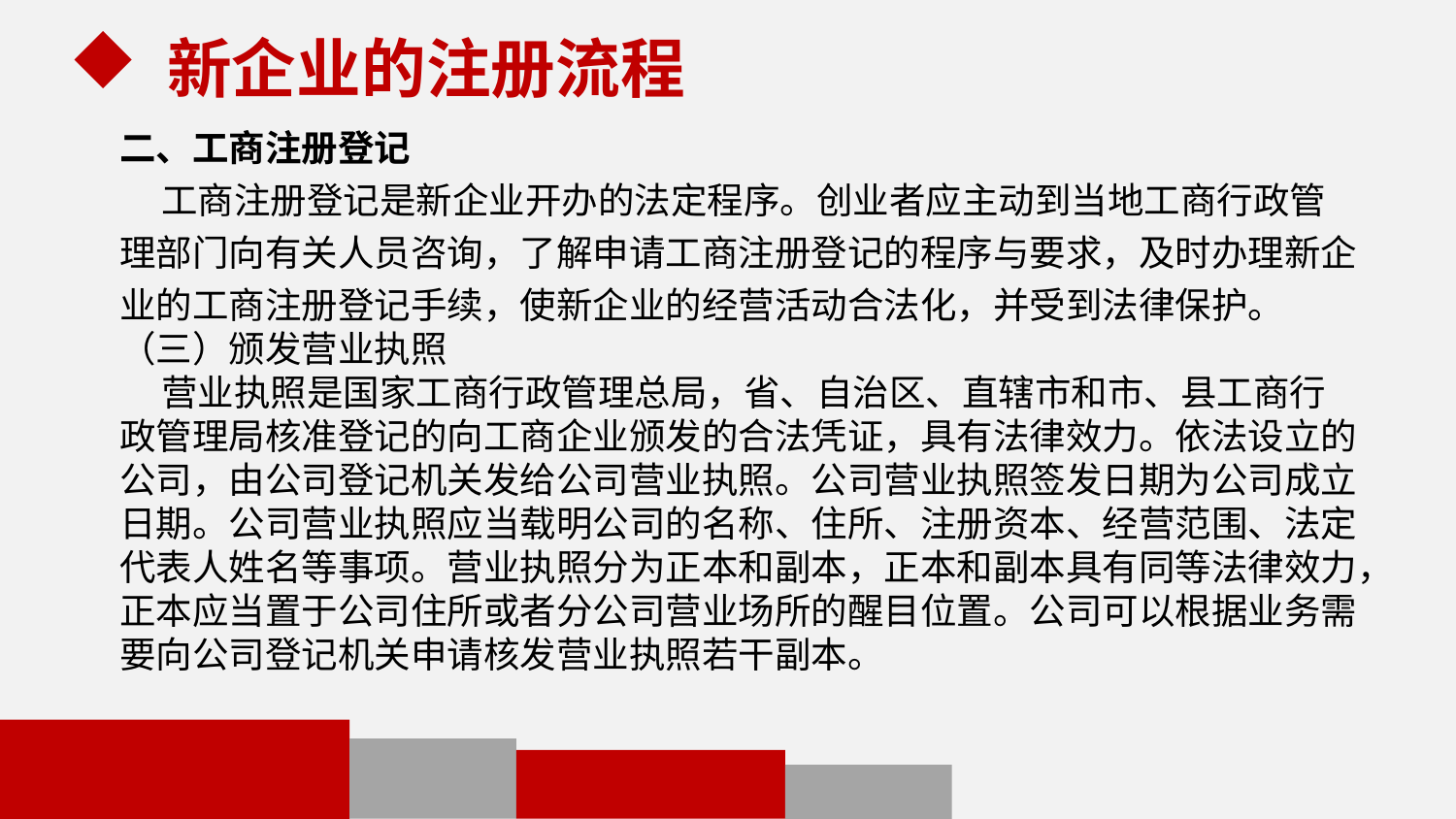

新企业的注册流程
二、工商注册登记
    工商注册登记是新企业开办的法定程序。创业者应主动到当地工商行政管理部门向有关人员咨询，了解申请工商注册登记的程序与要求，及时办理新企业的工商注册登记手续，使新企业的经营活动合法化，并受到法律保护。
（三）颁发营业执照
    营业执照是国家工商行政管理总局，省、自治区、直辖市和市、县工商行政管理局核准登记的向工商企业颁发的合法凭证，具有法律效力。依法设立的公司，由公司登记机关发给公司营业执照。公司营业执照签发日期为公司成立日期。公司营业执照应当载明公司的名称、住所、注册资本、经营范围、法定代表人姓名等事项。营业执照分为正本和副本，正本和副本具有同等法律效力，正本应当置于公司住所或者分公司营业场所的醒目位置。公司可以根据业务需要向公司登记机关申请核发营业执照若干副本。